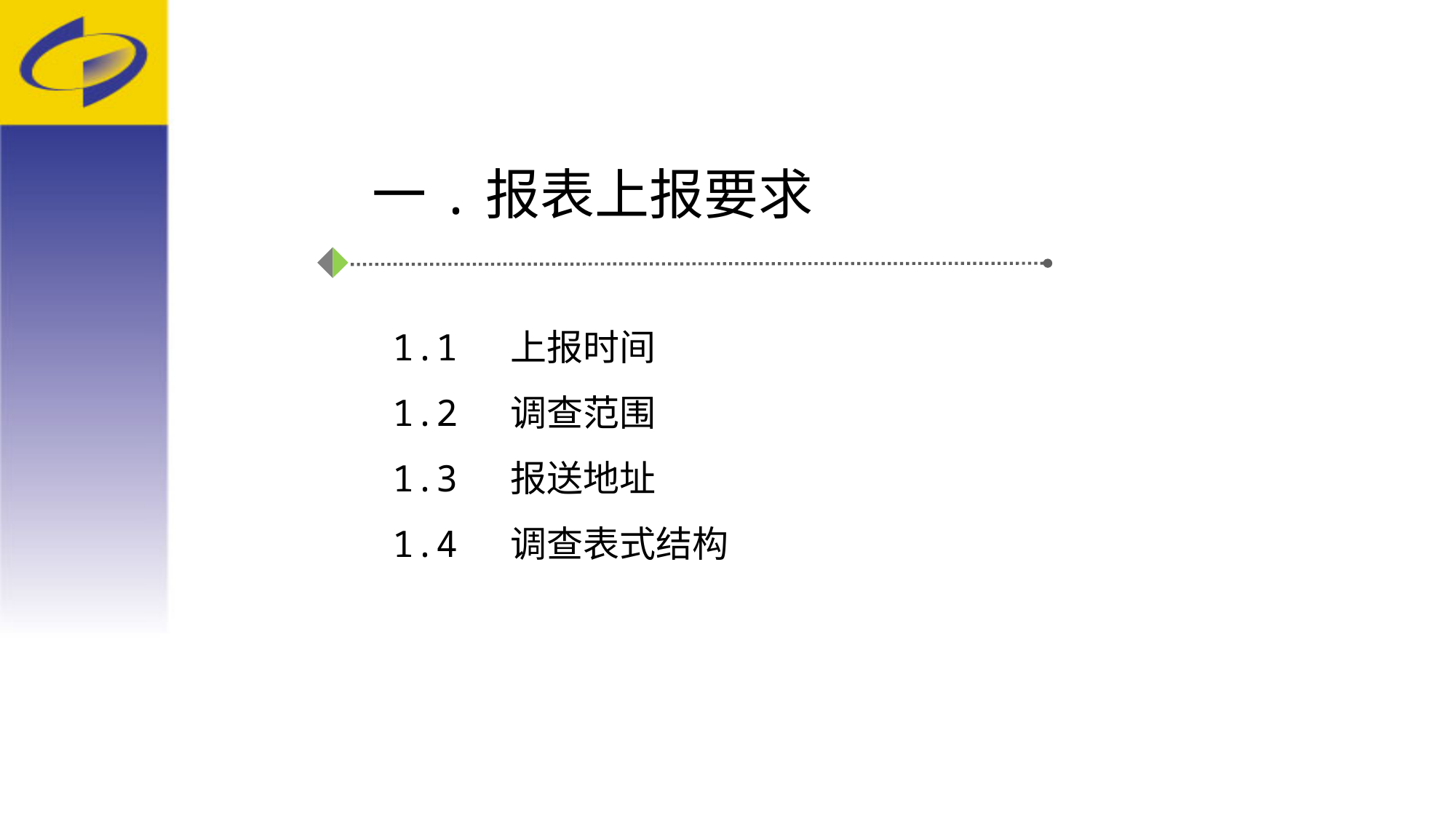

一.报表上报要求

1.1  上报时间
1.2  调查范围
1.3  报送地址
1.4  调查表式结构

3